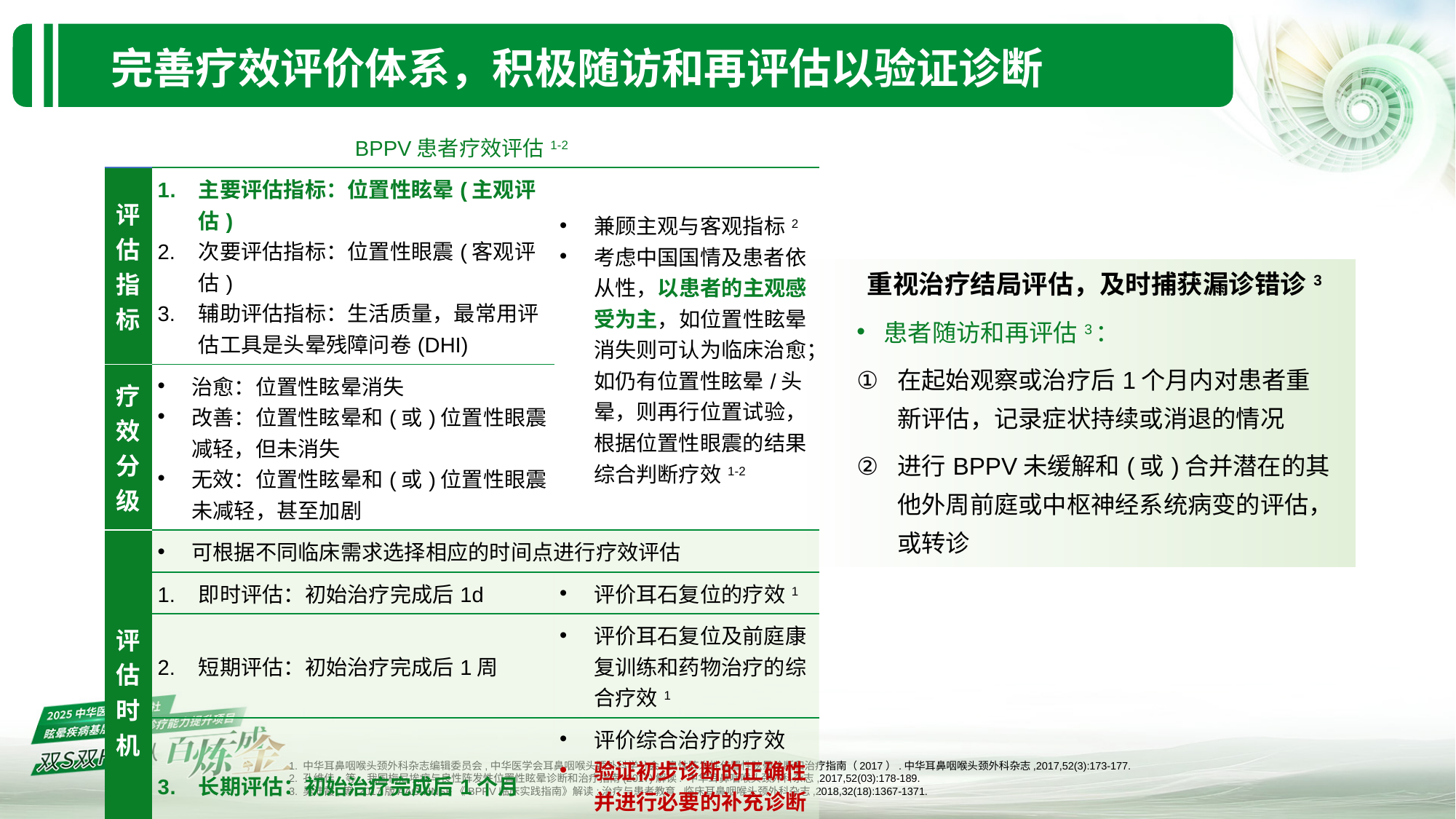

完善疗效评价体系，积极随访和再评估以验证诊断
| BPPV患者疗效评估1-2 |  |  |
| --- | --- | --- |
| 评估指标 | 主要评估指标：位置性眩晕(主观评估) 次要评估指标：位置性眼震(客观评估) 辅助评估指标：生活质量，最常用评估工具是头晕残障问卷(DHI) | 兼顾主观与客观指标2 考虑中国国情及患者依从性，以患者的主观感受为主，如位置性眩晕消失则可认为临床治愈；如仍有位置性眩晕/头晕，则再行位置试验，根据位置性眼震的结果综合判断疗效1-2 |
| 疗效分级 | 治愈：位置性眩晕消失 改善：位置性眩晕和(或)位置性眼震减轻，但未消失 无效：位置性眩晕和(或)位置性眼震未减轻，甚至加剧 |  |
| 评估时机 | 可根据不同临床需求选择相应的时间点进行疗效评估 |  |
|  | 即时评估：初始治疗完成后1d | 评价耳石复位的疗效1 |
|  | 短期评估：初始治疗完成后1周 | 评价耳石复位及前庭康复训练和药物治疗的综合疗效1 |
|  | 长期评估：初始治疗完成后1个月 | 评价综合治疗的疗效 验证初步诊断的正确性并进行必要的补充诊断或修订诊断1 |
重视治疗结局评估，及时捕获漏诊错诊3
患者随访和再评估3：
在起始观察或治疗后1个月内对患者重新评估，记录症状持续或消退的情况
进行BPPV未缓解和(或)合并潜在的其他外周前庭或中枢神经系统病变的评估，或转诊

1. 中华耳鼻咽喉头颈外科杂志编辑委员会,中华医学会耳鼻咽喉头颈外科学分会.良性阵发性位置性眩晕诊断和治疗指南（2017）.中华耳鼻咽喉头颈外科杂志,2017,52(3):173-177.
2. 孔维佳, 等. 我国梅尼埃病与良性阵发性位置性眩晕诊断和治疗指南(2017)解读. 中华耳鼻咽喉头颈外科杂志,2017,52(03):178-189.
3. 吴沛霞,等.2017版AAO-HNSF《BPPV临床实践指南》解读:治疗与患者教育.临床耳鼻咽喉头颈外科杂志,2018,32(18):1367-1371.